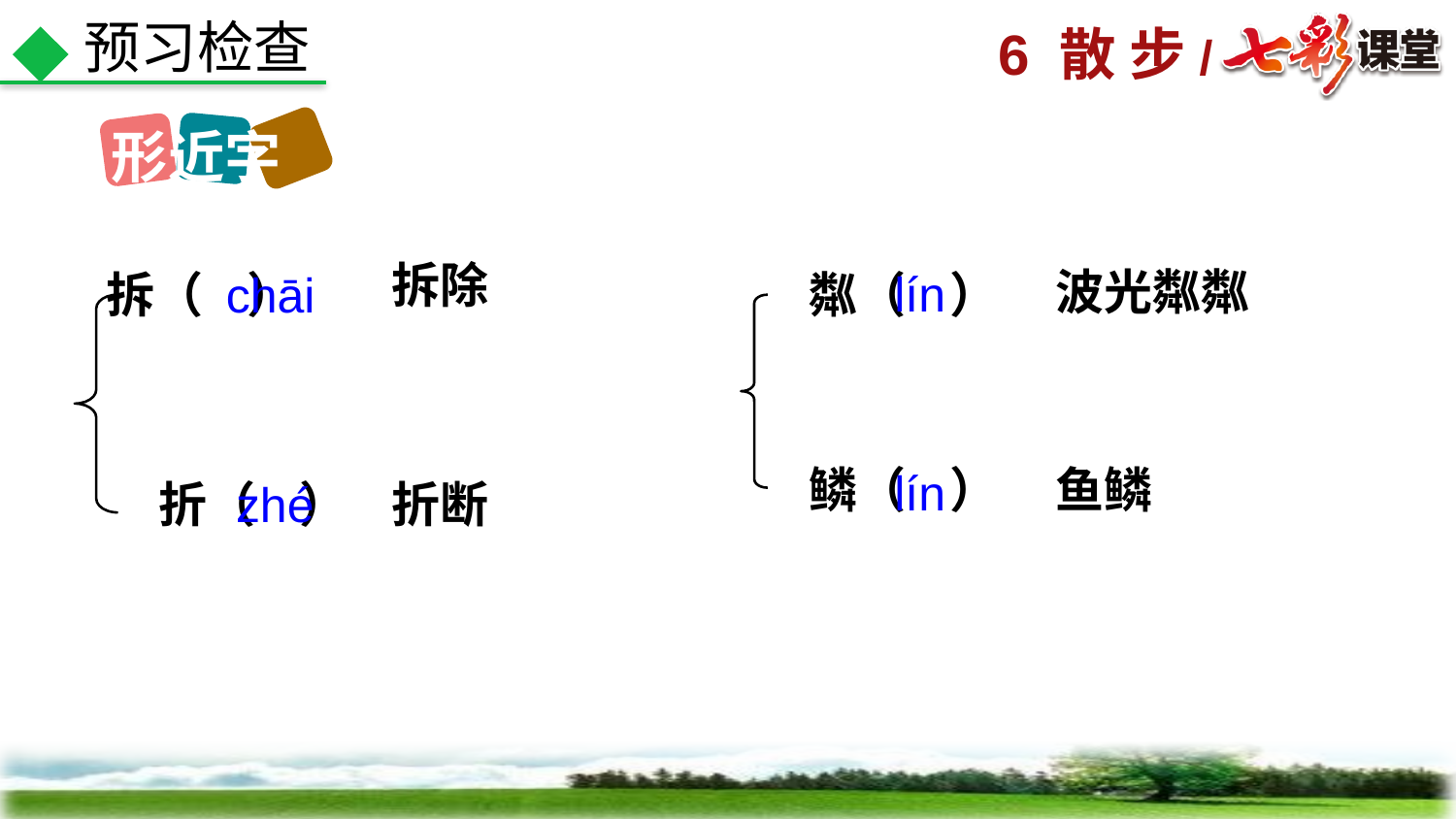

预习检查

形近字

拆除
波光粼粼
lín
   拆（    ）
chāi
粼（    ）

鳞（    ）
鱼鳞
lín
 折（    ）
zhé
折断